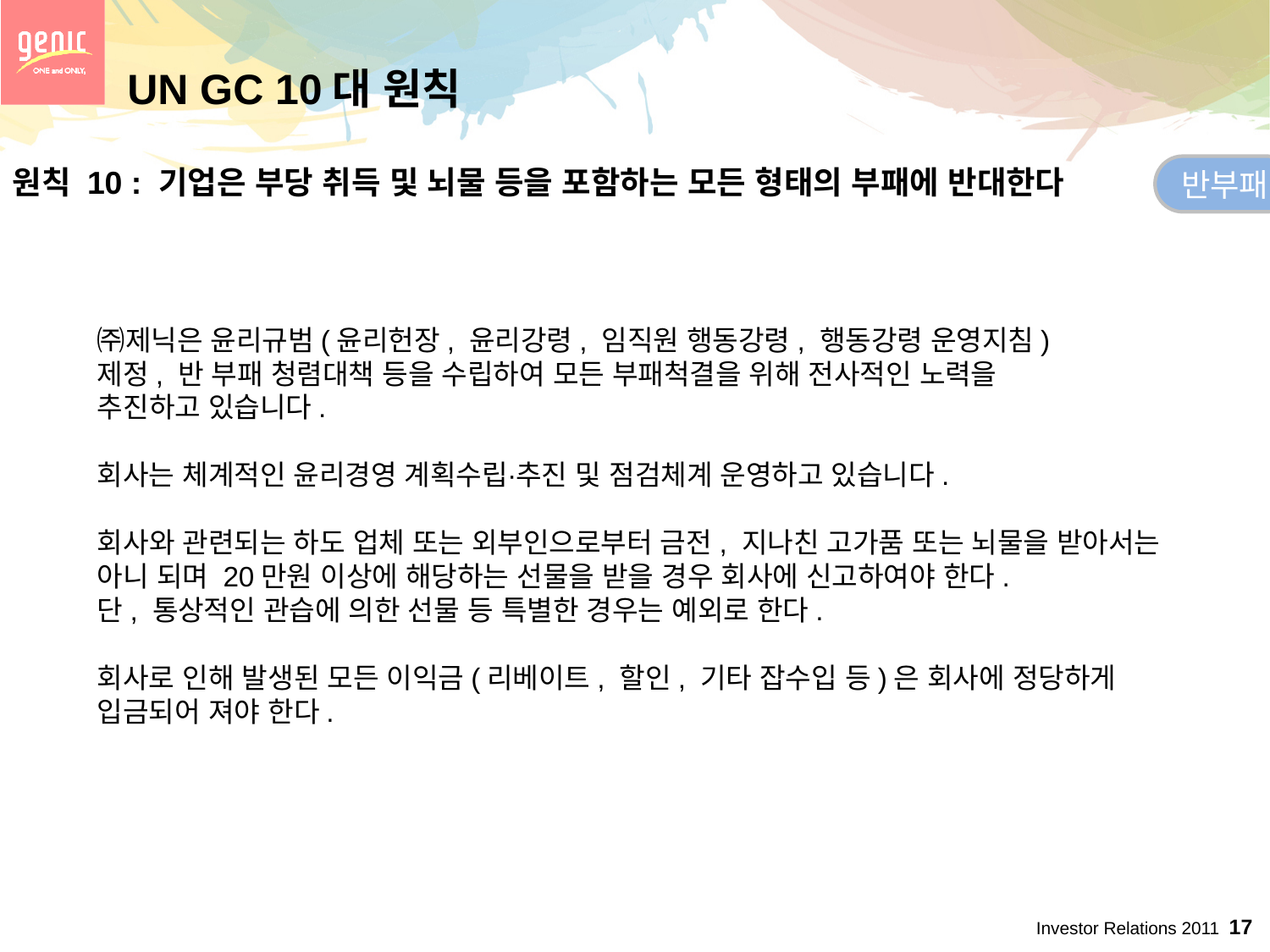

UN GC 10대 원칙
원칙 10 : 기업은 부당 취득 및 뇌물 등을 포함하는 모든 형태의 부패에 반대한다
반부패

㈜제닉은 윤리규범(윤리헌장, 윤리강령, 임직원 행동강령, 행동강령 운영지침)
제정, 반 부패 청렴대책 등을 수립하여 모든 부패척결을 위해 전사적인 노력을
추진하고 있습니다.

회사는 체계적인 윤리경영 계획수립∙추진 및 점검체계 운영하고 있습니다.

회사와 관련되는 하도 업체 또는 외부인으로부터 금전, 지나친 고가품 또는 뇌물을 받아서는 아니 되며 20만원 이상에 해당하는 선물을 받을 경우 회사에 신고하여야 한다.
단, 통상적인 관습에 의한 선물 등 특별한 경우는 예외로 한다.

회사로 인해 발생된 모든 이익금(리베이트, 할인, 기타 잡수입 등)은 회사에 정당하게 입금되어 져야 한다.